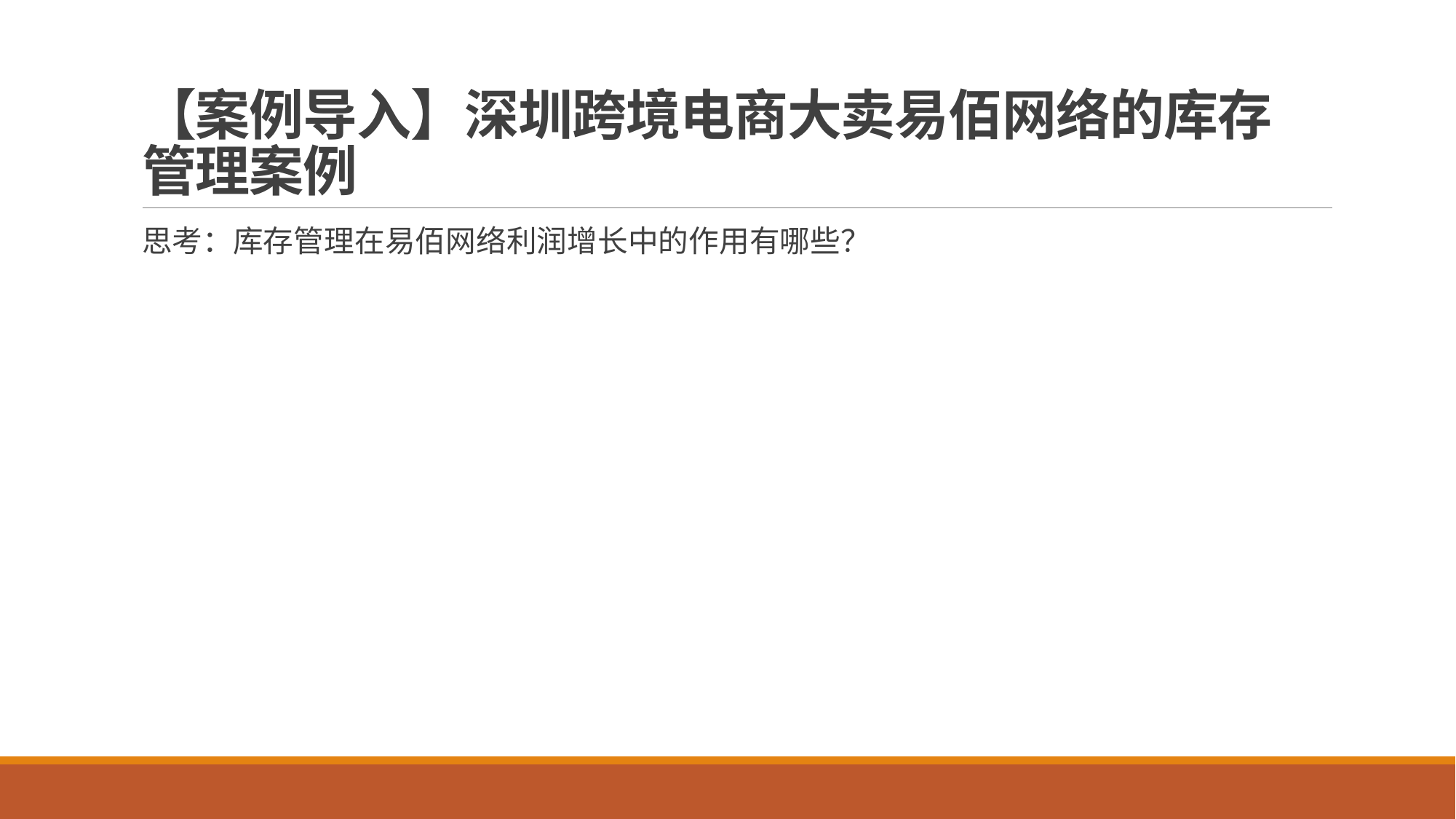

# 【案例导入】深圳跨境电商大卖易佰网络的库存管理案例
思考：库存管理在易佰网络利润增长中的作用有哪些？